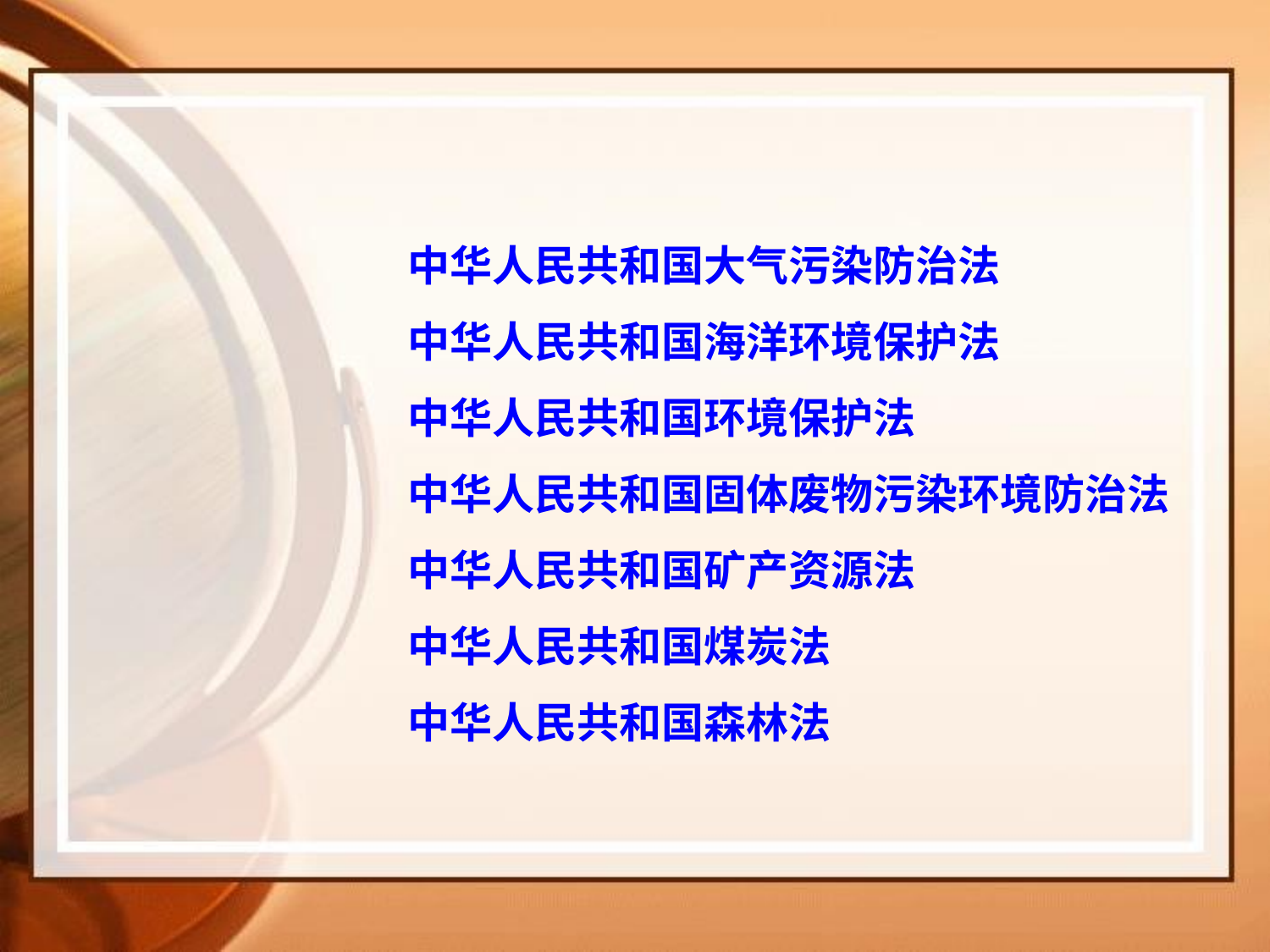

中华人民共和国大气污染防治法
中华人民共和国海洋环境保护法
中华人民共和国环境保护法
中华人民共和国固体废物污染环境防治法
中华人民共和国矿产资源法
中华人民共和国煤炭法
中华人民共和国森林法